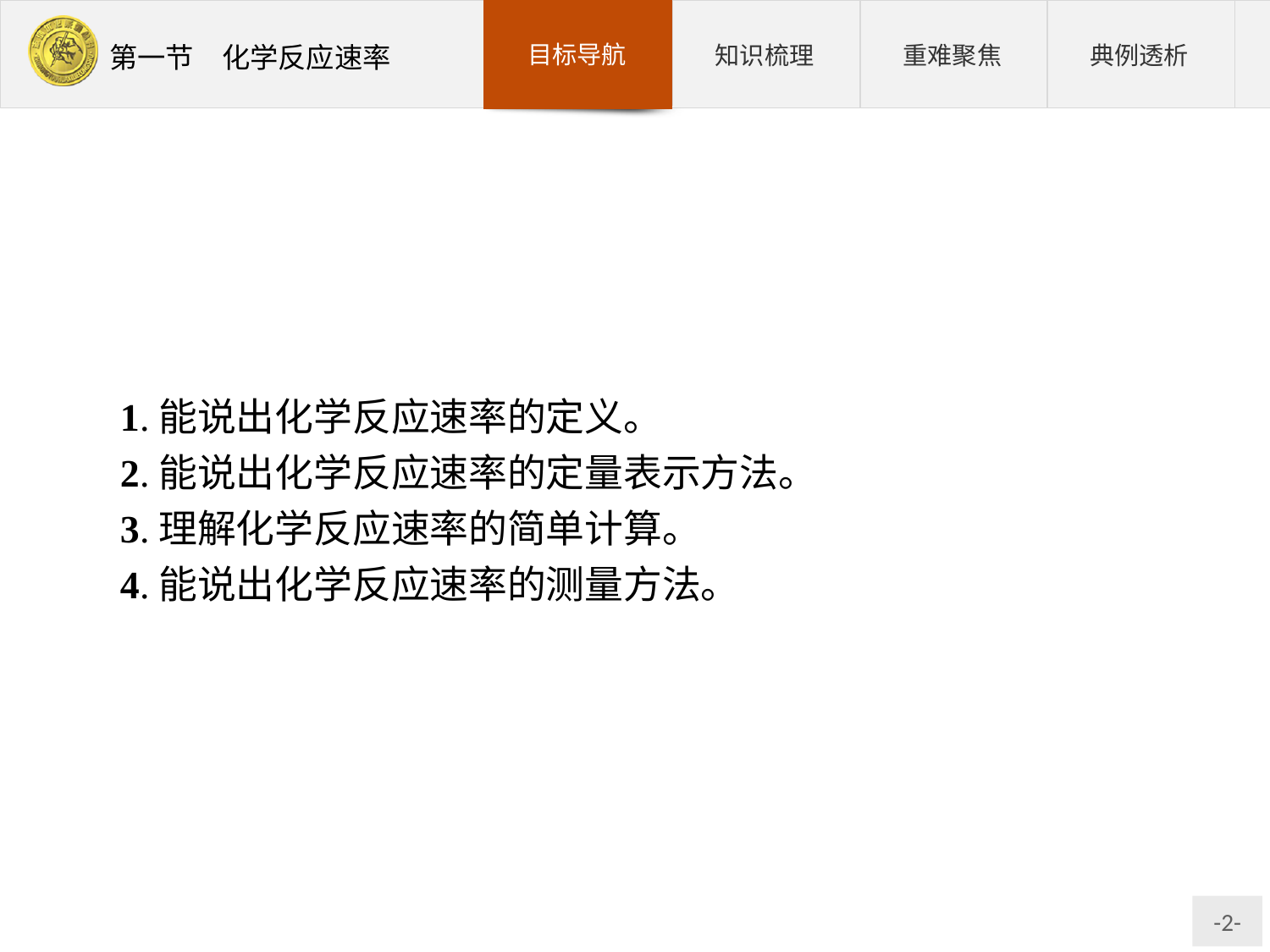

1.能说出化学反应速率的定义。
2.能说出化学反应速率的定量表示方法。
3.理解化学反应速率的简单计算。
4.能说出化学反应速率的测量方法。